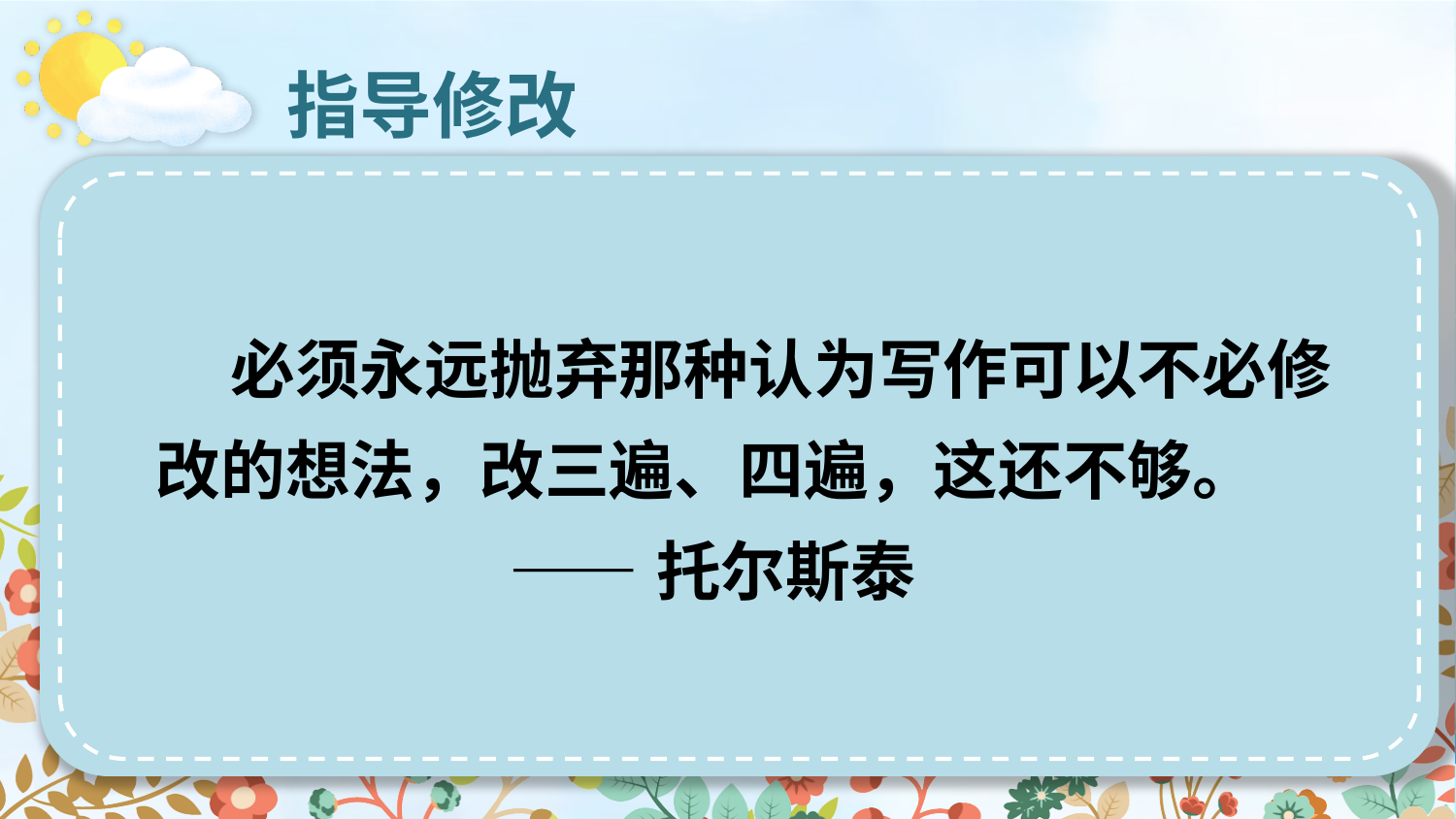

指导修改
    必须永远抛弃那种认为写作可以不必修改的想法，改三遍、四遍，这还不够。
                        ——托尔斯泰